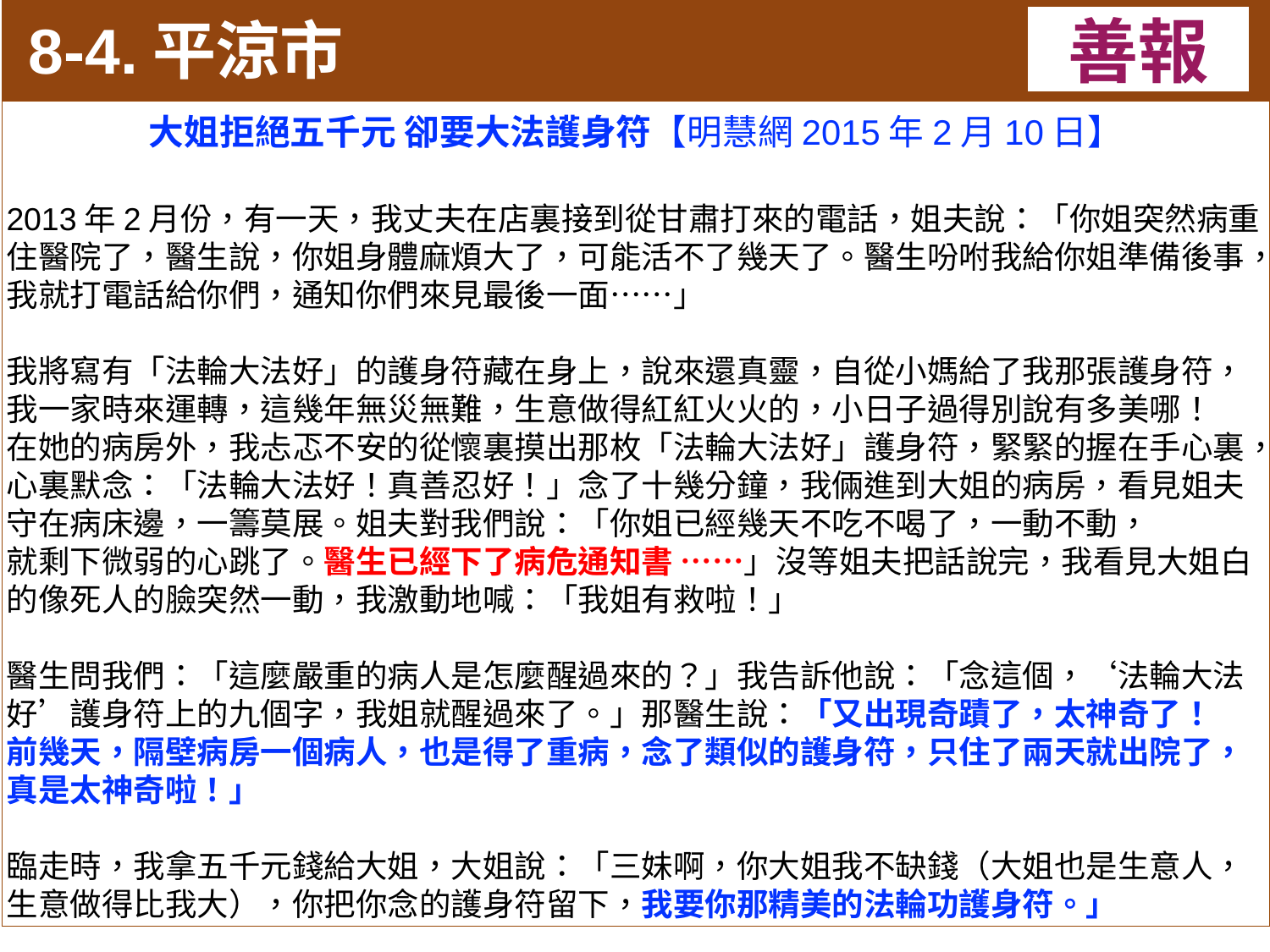

8-4.平涼市
善報
11-3. XX市官員惡報實例
大姐拒絕五千元 卻要大法護身符【明慧網2015年2月10日】

2013年2月份，有一天，我丈夫在店裏接到從甘肅打來的電話，姐夫說：「你姐突然病重住醫院了，醫生說，你姐身體麻煩大了，可能活不了幾天了。醫生吩咐我給你姐準備後事，我就打電話給你們，通知你們來見最後一面……」

我將寫有「法輪大法好」的護身符藏在身上，說來還真靈，自從小媽給了我那張護身符，我一家時來運轉，這幾年無災無難，生意做得紅紅火火的，小日子過得別說有多美哪！
在她的病房外，我忐忑不安的從懷裏摸出那枚「法輪大法好」護身符，緊緊的握在手心裏，心裏默念：「法輪大法好！真善忍好！」念了十幾分鐘，我倆進到大姐的病房，看見姐夫守在病床邊，一籌莫展。姐夫對我們說：「你姐已經幾天不吃不喝了，一動不動，
就剩下微弱的心跳了。醫生已經下了病危通知書 ……」沒等姐夫把話說完，我看見大姐白的像死人的臉突然一動，我激動地喊：「我姐有救啦！」

醫生問我們：「這麼嚴重的病人是怎麼醒過來的？」我告訴他說：「念這個，‘法輪大法好’護身符上的九個字，我姐就醒過來了。」那醫生說：「又出現奇蹟了，太神奇了！
前幾天，隔壁病房一個病人，也是得了重病，念了類似的護身符，只住了兩天就出院了，真是太神奇啦！」

臨走時，我拿五千元錢給大姐，大姐說：「三妹啊，你大姐我不缺錢（大姐也是生意人，生意做得比我大），你把你念的護身符留下，我要你那精美的法輪功護身符。」